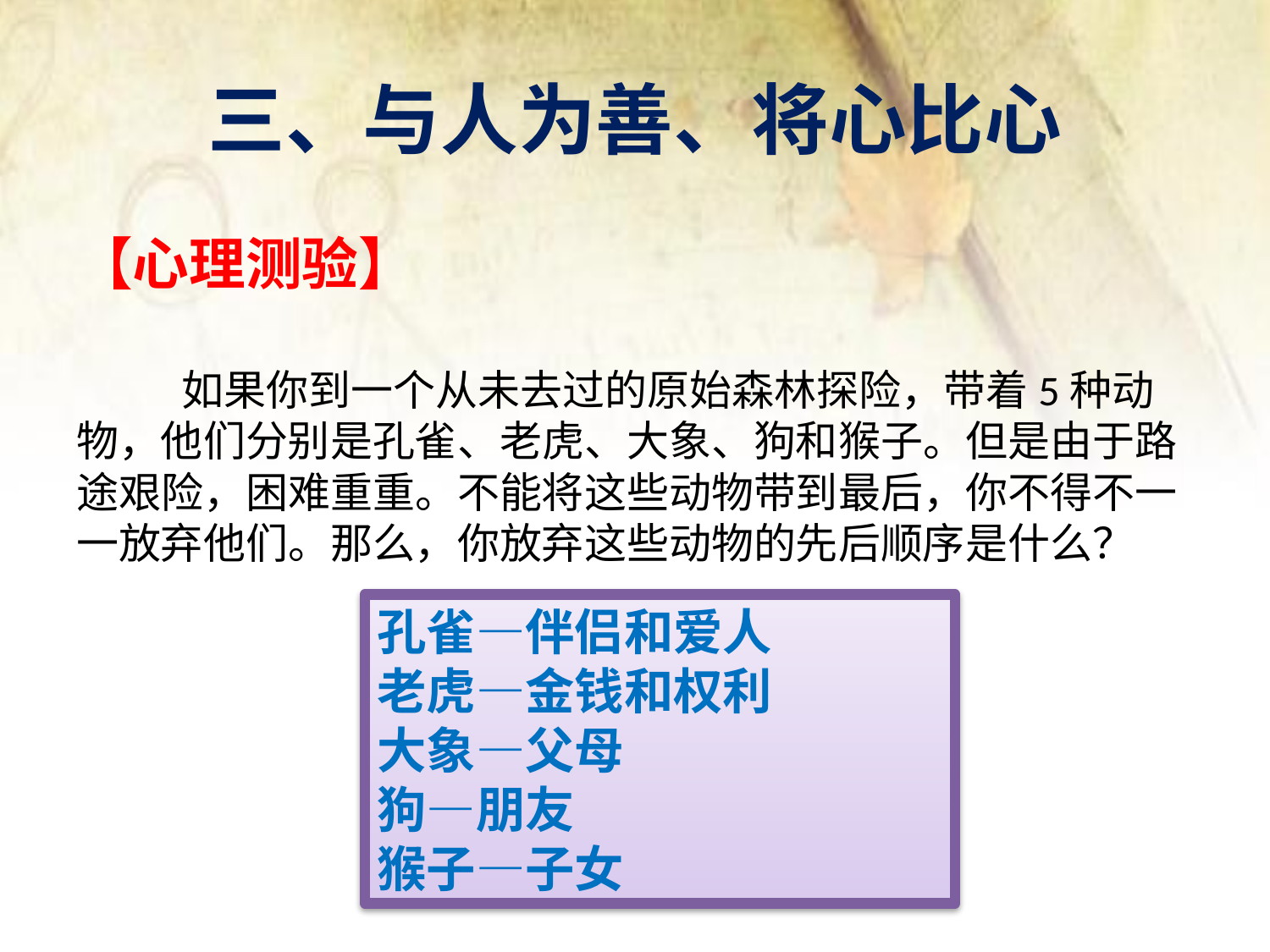

# 三、与人为善、将心比心
【心理测验】

          如果你到一个从未去过的原始森林探险，带着5种动物，他们分别是孔雀、老虎、大象、狗和猴子。但是由于路途艰险，困难重重。不能将这些动物带到最后，你不得不一一放弃他们。那么，你放弃这些动物的先后顺序是什么？

孔雀—伴侣和爱人
老虎—金钱和权利
大象—父母
狗—朋友
猴子—子女